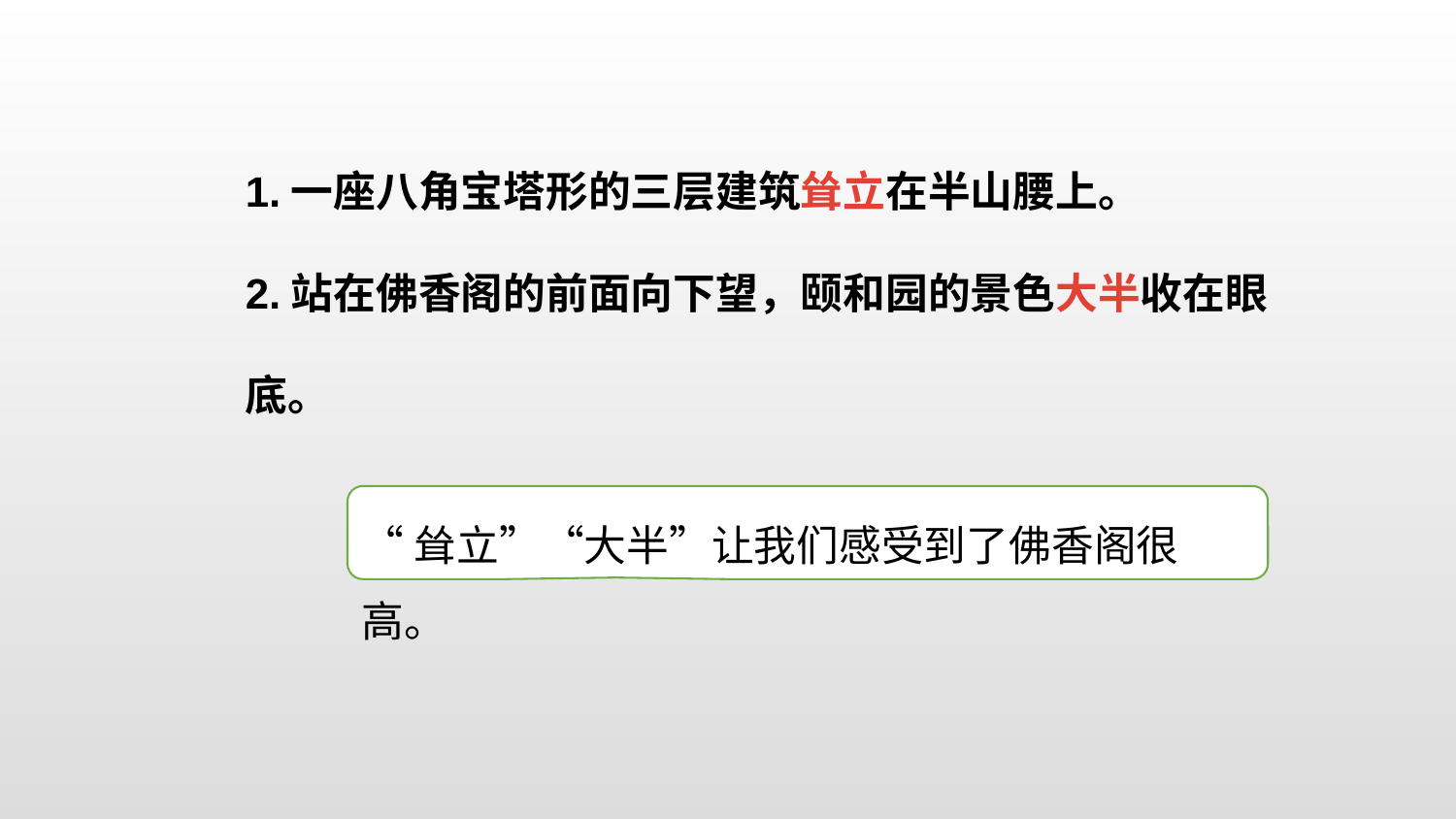

1.一座八角宝塔形的三层建筑耸立在半山腰上。
2.站在佛香阁的前面向下望，颐和园的景色大半收在眼底。

“耸立”“大半”让我们感受到了佛香阁很高。